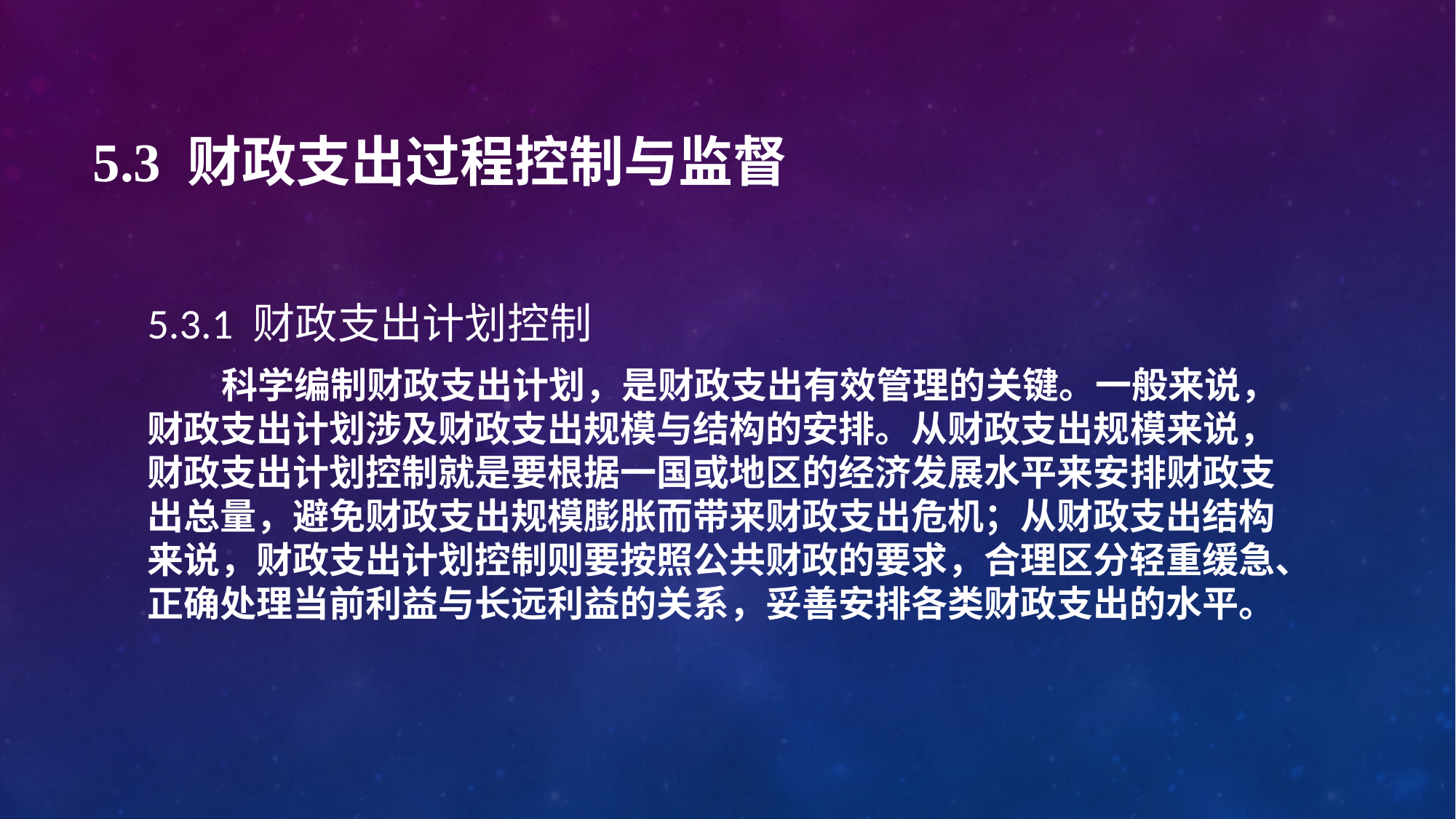

# 5.3 财政支出过程控制与监督
5.3.1 财政支出计划控制
        科学编制财政支出计划，是财政支出有效管理的关键。一般来说，财政支出计划涉及财政支出规模与结构的安排。从财政支出规模来说，财政支出计划控制就是要根据一国或地区的经济发展水平来安排财政支出总量，避免财政支出规模膨胀而带来财政支出危机；从财政支出结构来说，财政支出计划控制则要按照公共财政的要求，合理区分轻重缓急、正确处理当前利益与长远利益的关系，妥善安排各类财政支出的水平。